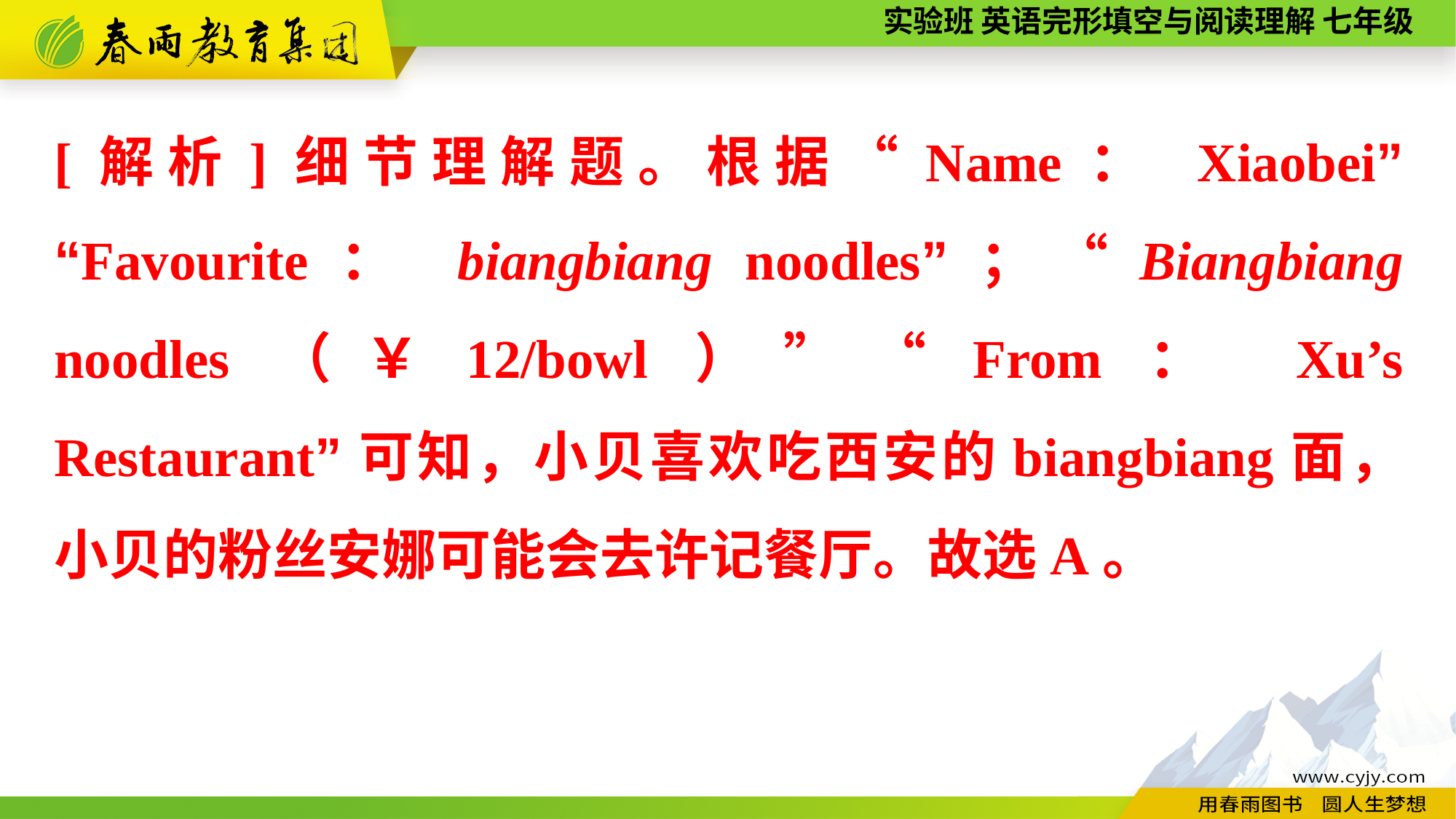

[解析]细节理解题。根据“Name： Xiaobei” “Favourite： biangbiang noodles”；“Biangbiang noodles（￥12/bowl）”“From： Xu’s Restaurant”可知，小贝喜欢吃西安的biangbiang面，小贝的粉丝安娜可能会去许记餐厅。故选A。